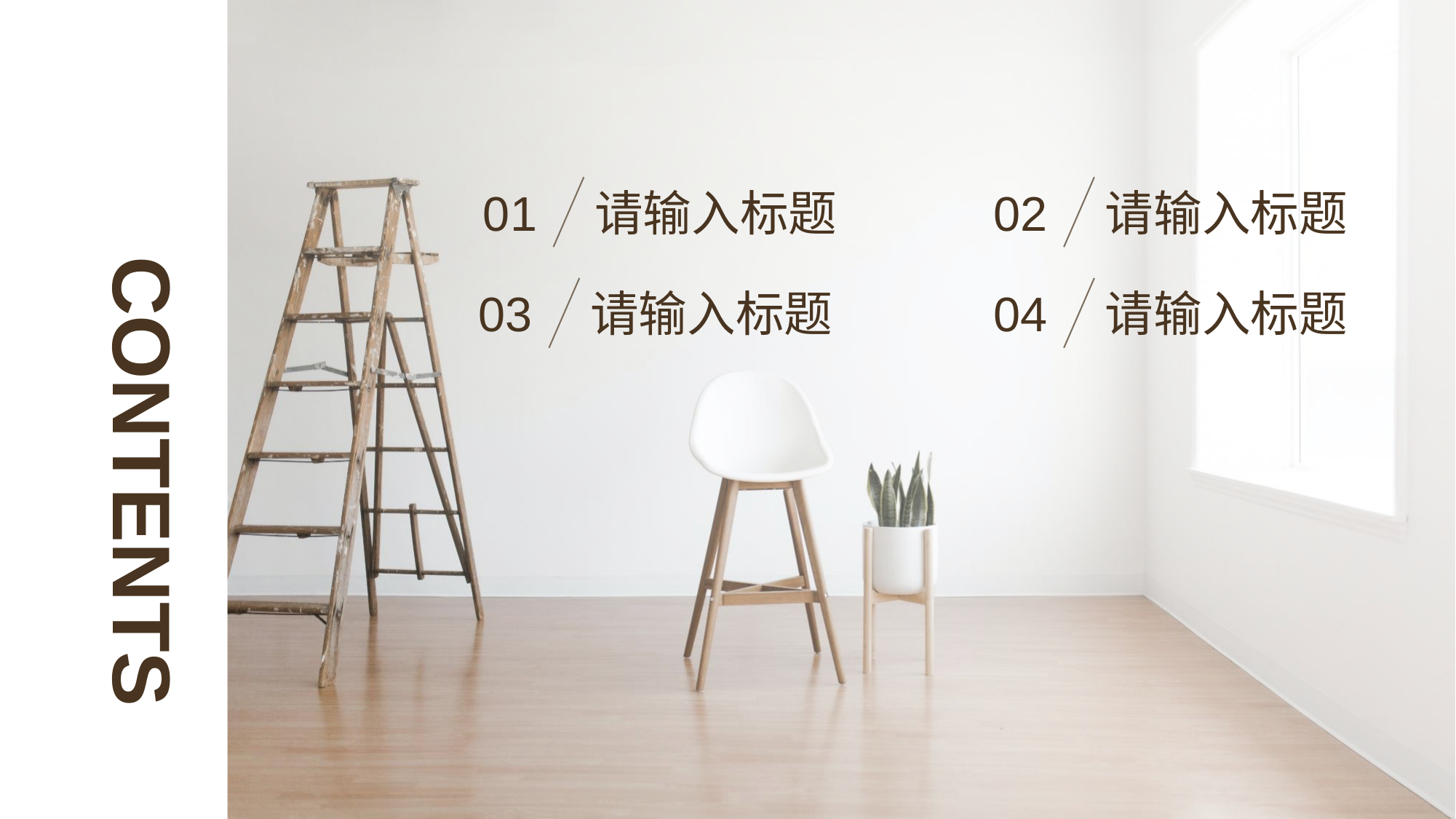

请输入标题
01
02
请输入标题
CONTENTS
请输入标题
03
请输入标题
04